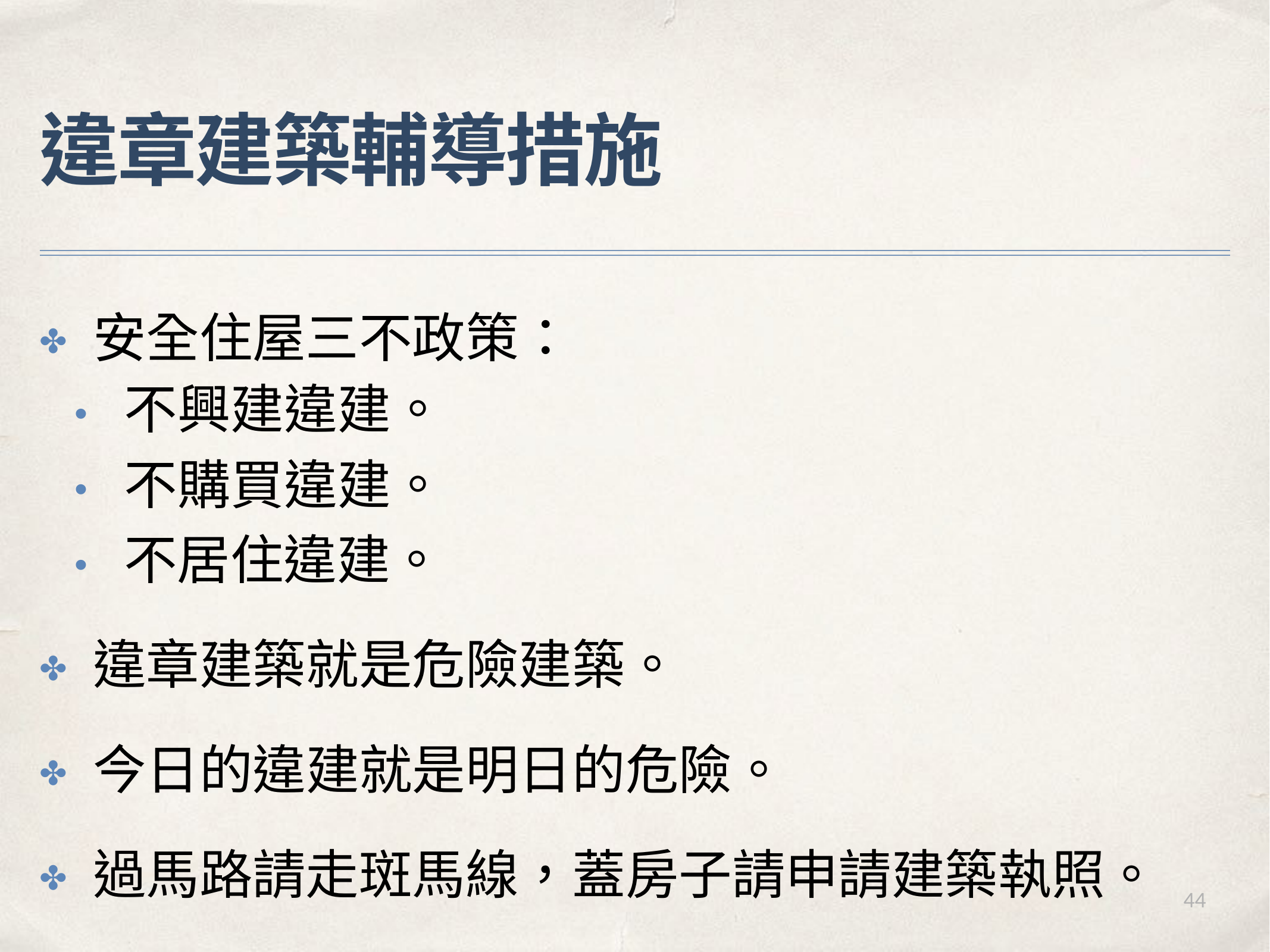

# 違章建築輔導措施
✤	安全住屋三不政策：
不興建違建。 不購買違建。 不居住違建。
•
•
•
✤	違章建築就是危險建築。
✤	今⽇的違建就是明⽇的危險。
✤	過⾺路請⾛斑⾺線，蓋房⼦請申請建築執照。
44